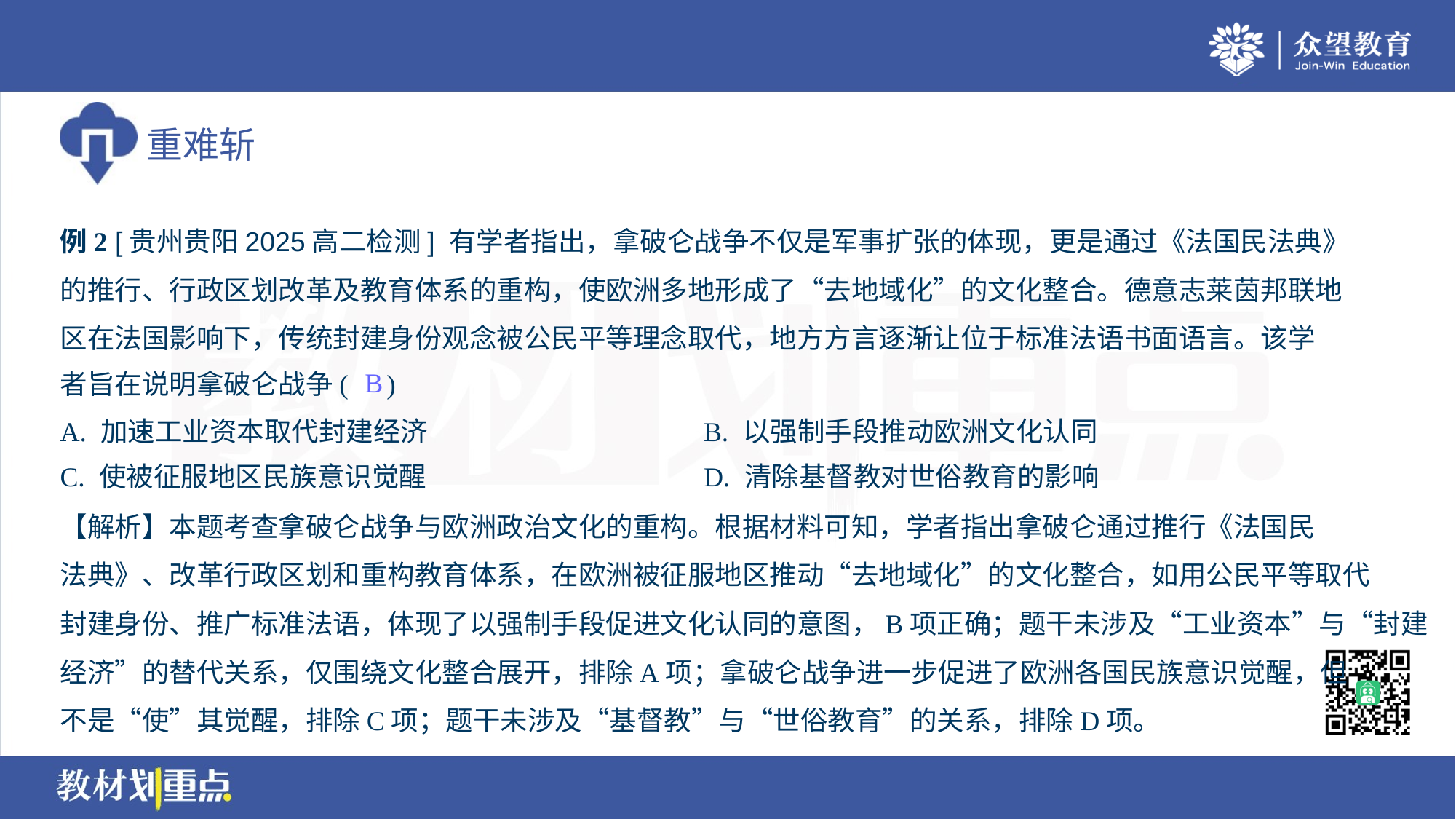

例2 [贵州贵阳2025高二检测] 有学者指出，拿破仑战争不仅是军事扩张的体现，更是通过《法国民法典》
的推行、行政区划改革及教育体系的重构，使欧洲多地形成了“去地域化”的文化整合。德意志莱茵邦联地
区在法国影响下，传统封建身份观念被公民平等理念取代，地方方言逐渐让位于标准法语书面语言。该学
者旨在说明拿破仑战争(     )
B
A. 加速工业资本取代封建经济	B. 以强制手段推动欧洲文化认同
C. 使被征服地区民族意识觉醒	D. 清除基督教对世俗教育的影响
【解析】本题考查拿破仑战争与欧洲政治文化的重构。根据材料可知，学者指出拿破仑通过推行《法国民
法典》、改革行政区划和重构教育体系，在欧洲被征服地区推动“去地域化”的文化整合，如用公民平等取代
封建身份、推广标准法语，体现了以强制手段促进文化认同的意图，B项正确；题干未涉及“工业资本”与“封建
经济”的替代关系，仅围绕文化整合展开，排除A项；拿破仑战争进一步促进了欧洲各国民族意识觉醒，但
不是“使”其觉醒，排除C项；题干未涉及“基督教”与“世俗教育”的关系，排除D项。